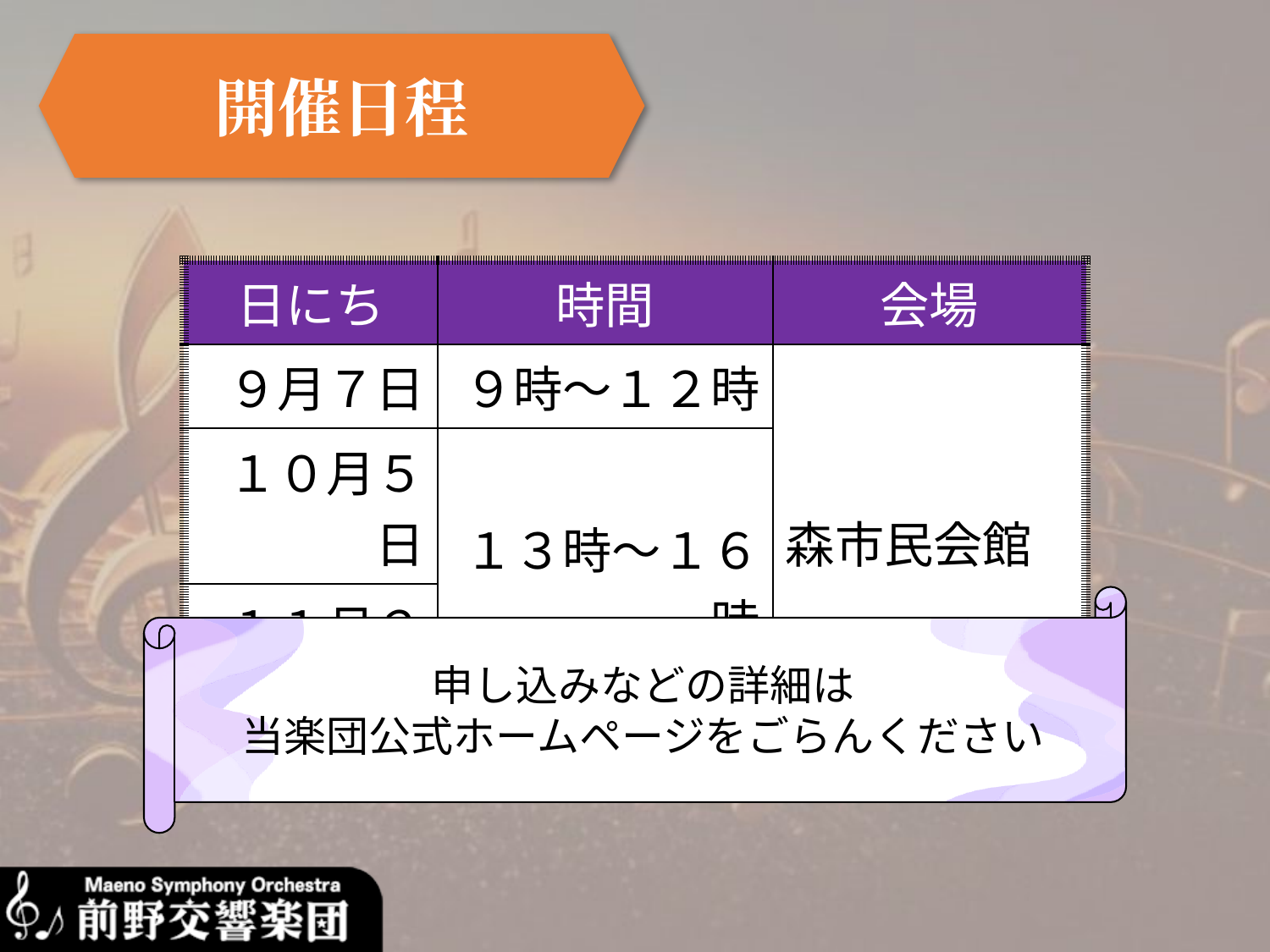

開催日程
| 日にち | 時間 | 会場 |
| --- | --- | --- |
| ９月７日 | ９時～１２時 | 森市民会館 |
| １０月５日 | １３時～１６時 |  |
| １１月２日 |  |  |
申し込みなどの詳細は
当楽団公式ホームページをごらんください